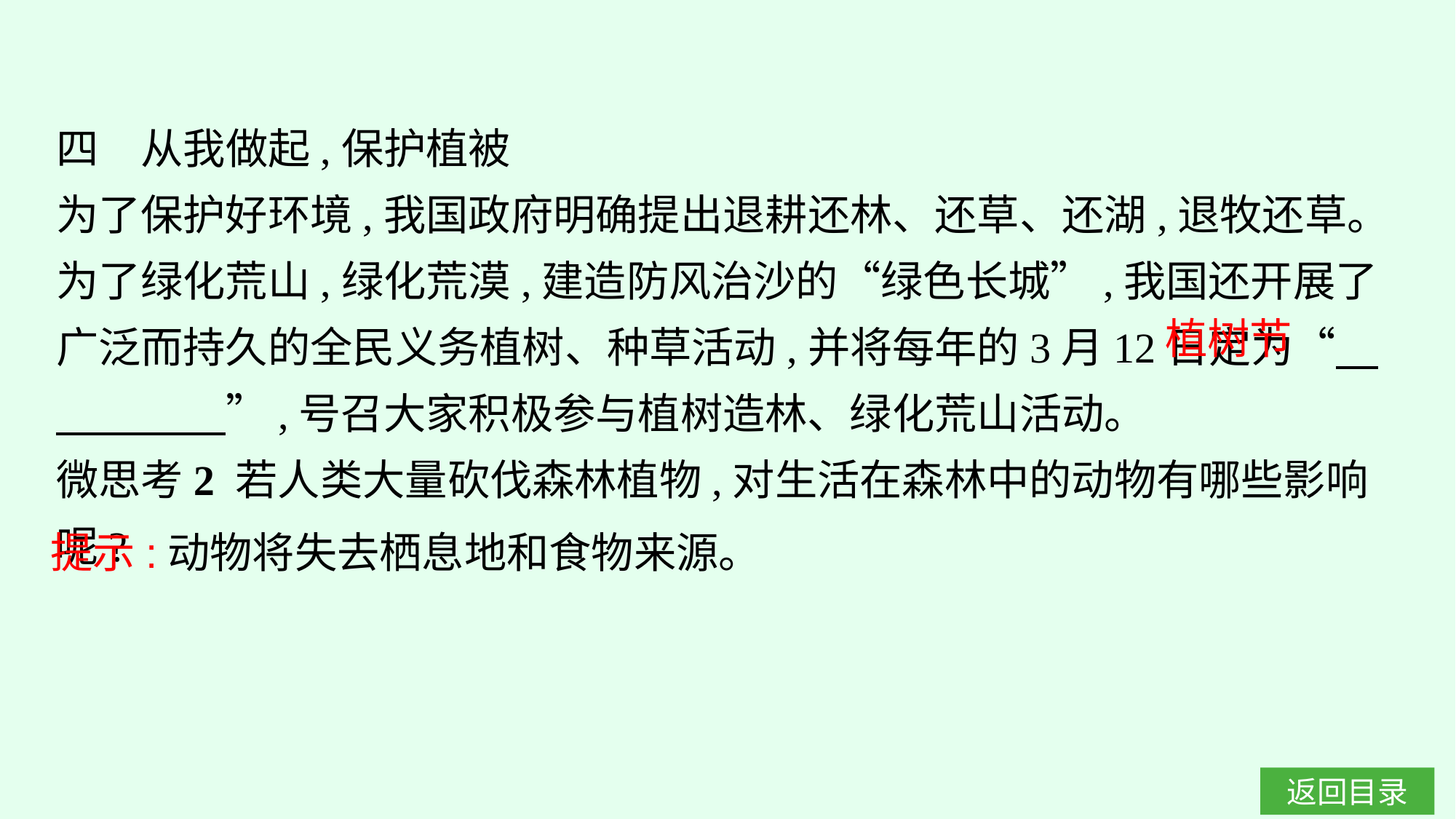

四　从我做起,保护植被
为了保护好环境,我国政府明确提出退耕还林、还草、还湖,退牧还草。为了绿化荒山,绿化荒漠,建造防风治沙的“绿色长城”,我国还开展了广泛而持久的全民义务植树、种草活动,并将每年的3月12日定为“　　　　　”,号召大家积极参与植树造林、绿化荒山活动。
微思考2 若人类大量砍伐森林植物,对生活在森林中的动物有哪些影响呢?
植树节
提示:动物将失去栖息地和食物来源。